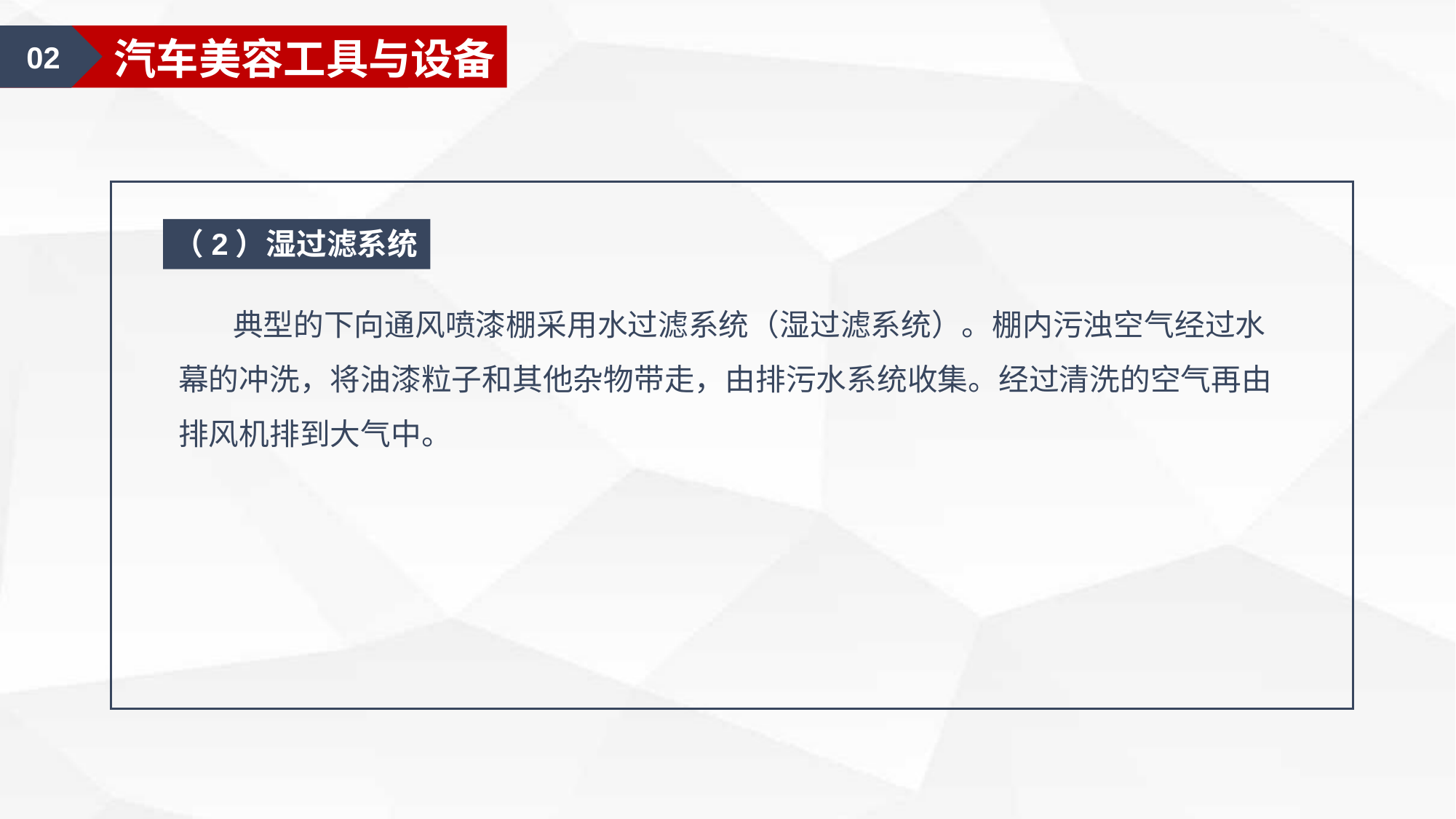

02
汽车装饰认知

02
汽车美容工具与设备

（2）湿过滤系统
       典型的下向通风喷漆棚采用水过滤系统（湿过滤系统）。棚内污浊空气经过水幕的冲洗，将油漆粒子和其他杂物带走，由排污水系统收集。经过清洗的空气再由排风机排到大气中。